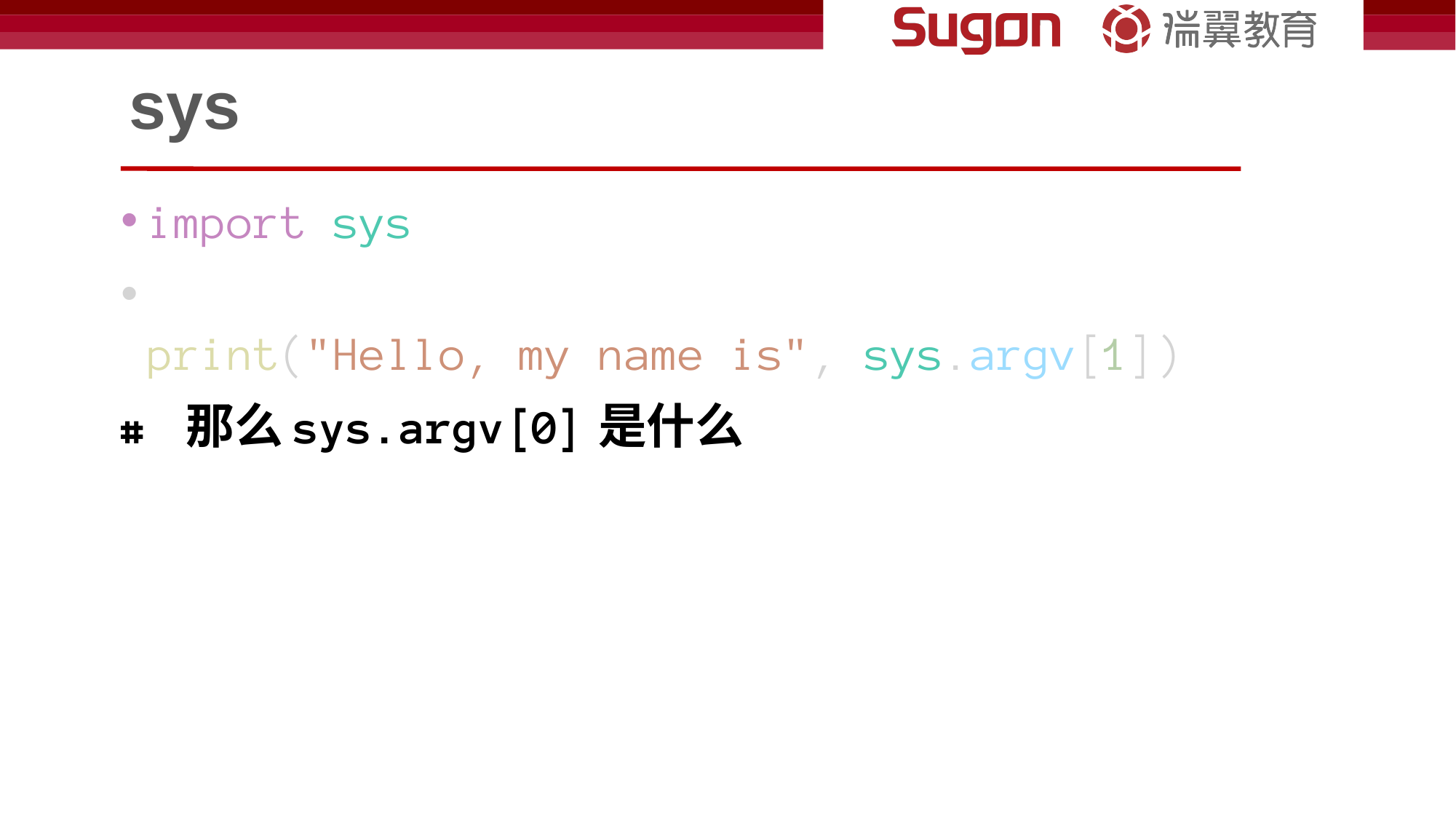

# sys
import sys
print("Hello, my name is", sys.argv[1])
# 那么sys.argv[0]是什么